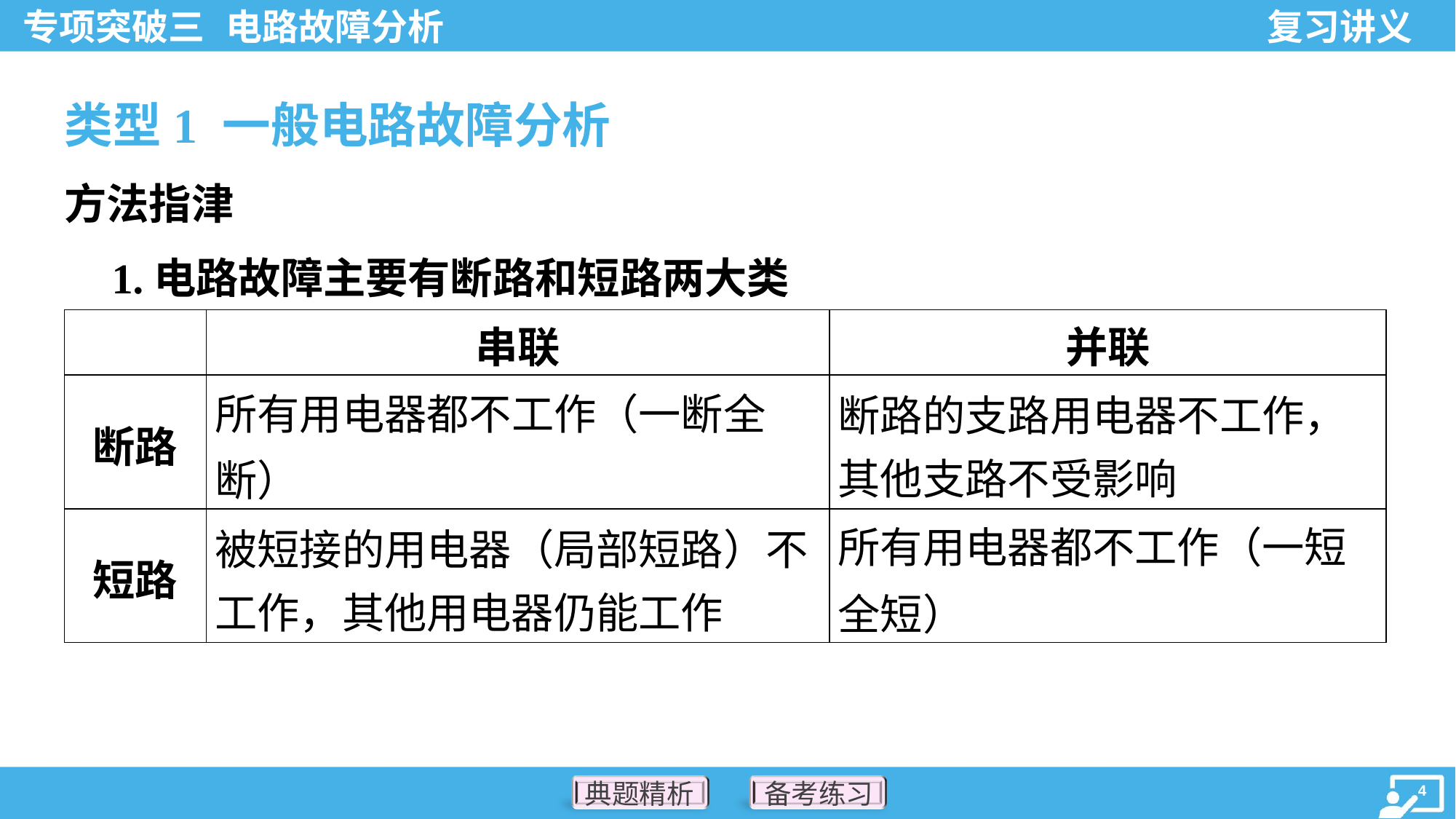

类型1 一般电路故障分析
方法指津
    1.电路故障主要有断路和短路两大类
|  | 串联 | 并联 |
| --- | --- | --- |
| 断路 | 所有用电器都不工作（一断全断） | 断路的支路用电器不工作， 其他支路不受影响 |
| 短路 | 被短接的用电器（局部短路）不 工作，其他用电器仍能工作 | 所有用电器都不工作（一短全短） |